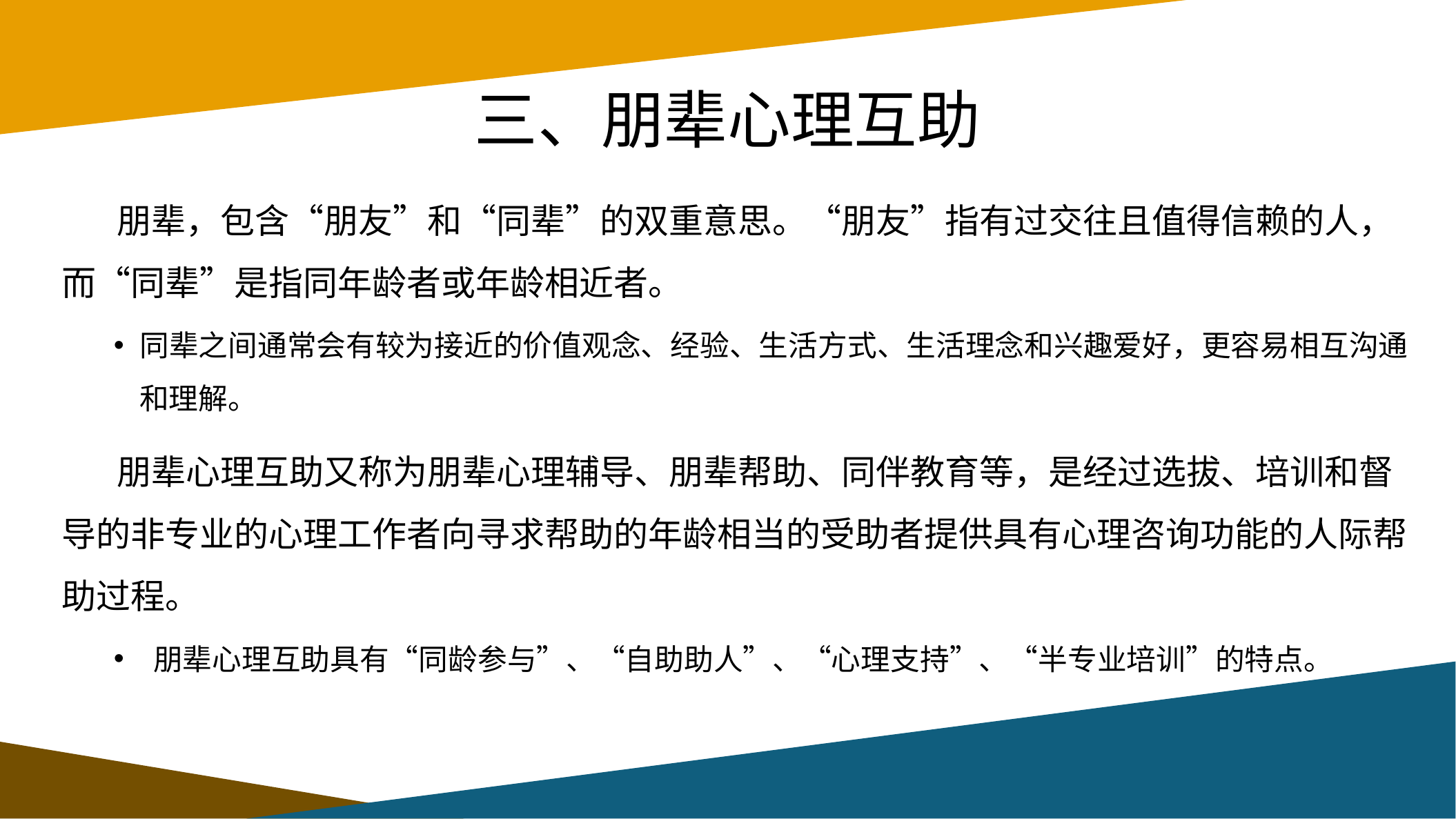

# 三、朋辈心理互助
      朋辈，包含“朋友”和“同辈”的双重意思。“朋友”指有过交往且值得信赖的人，而“同辈”是指同年龄者或年龄相近者。
同辈之间通常会有较为接近的价值观念、经验、生活方式、生活理念和兴趣爱好，更容易相互沟通和理解。
      朋辈心理互助又称为朋辈心理辅导、朋辈帮助、同伴教育等，是经过选拔、培训和督导的非专业的心理工作者向寻求帮助的年龄相当的受助者提供具有心理咨询功能的人际帮助过程。
 朋辈心理互助具有“同龄参与”、“自助助人”、“心理支持”、“半专业培训”的特点。